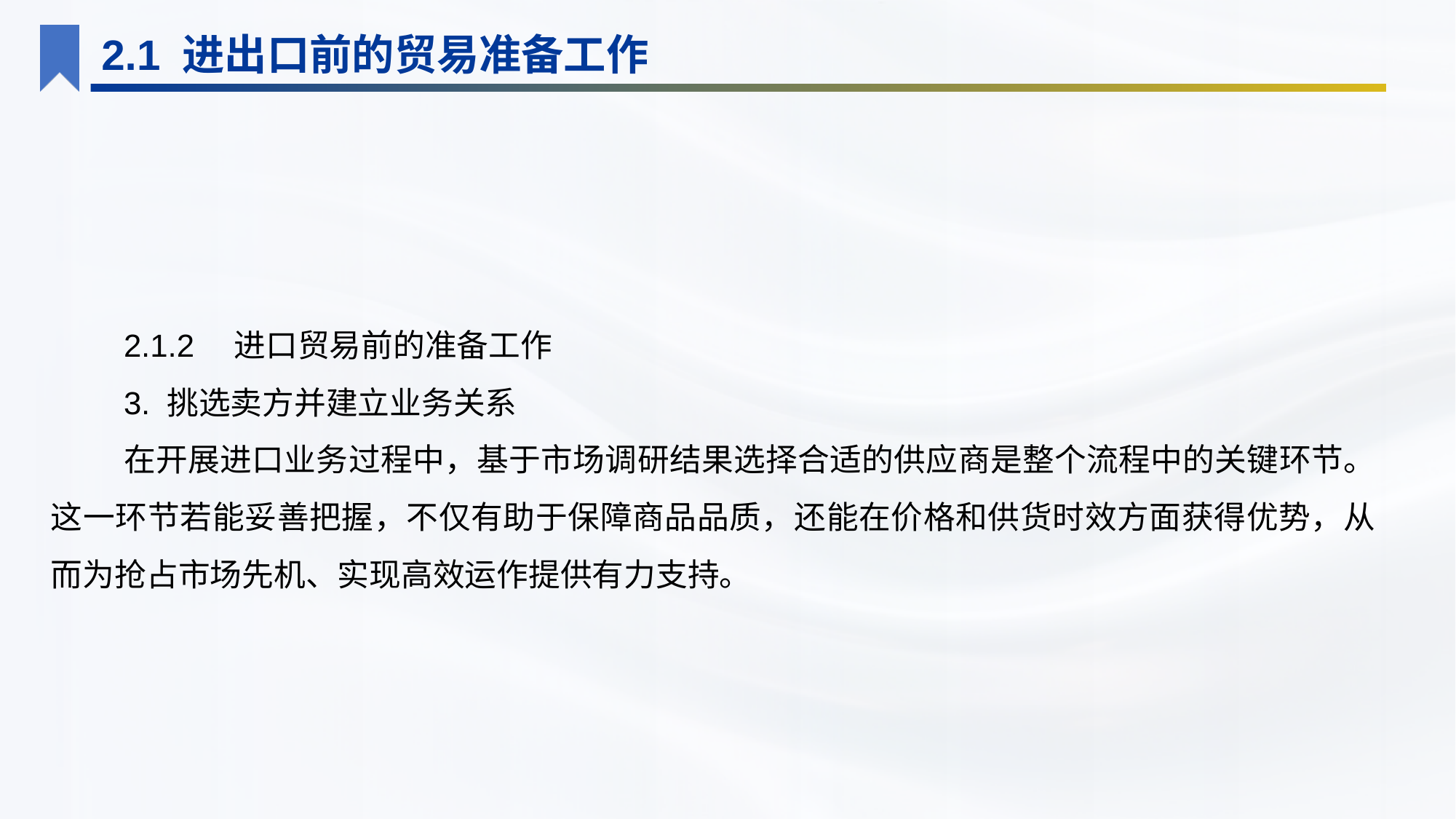

2.1 进出口前的贸易准备工作
2.1.2　进口贸易前的准备工作
3. 挑选卖方并建立业务关系
在开展进口业务过程中，基于市场调研结果选择合适的供应商是整个流程中的关键环节。这一环节若能妥善把握，不仅有助于保障商品品质，还能在价格和供货时效方面获得优势，从而为抢占市场先机、实现高效运作提供有力支持。